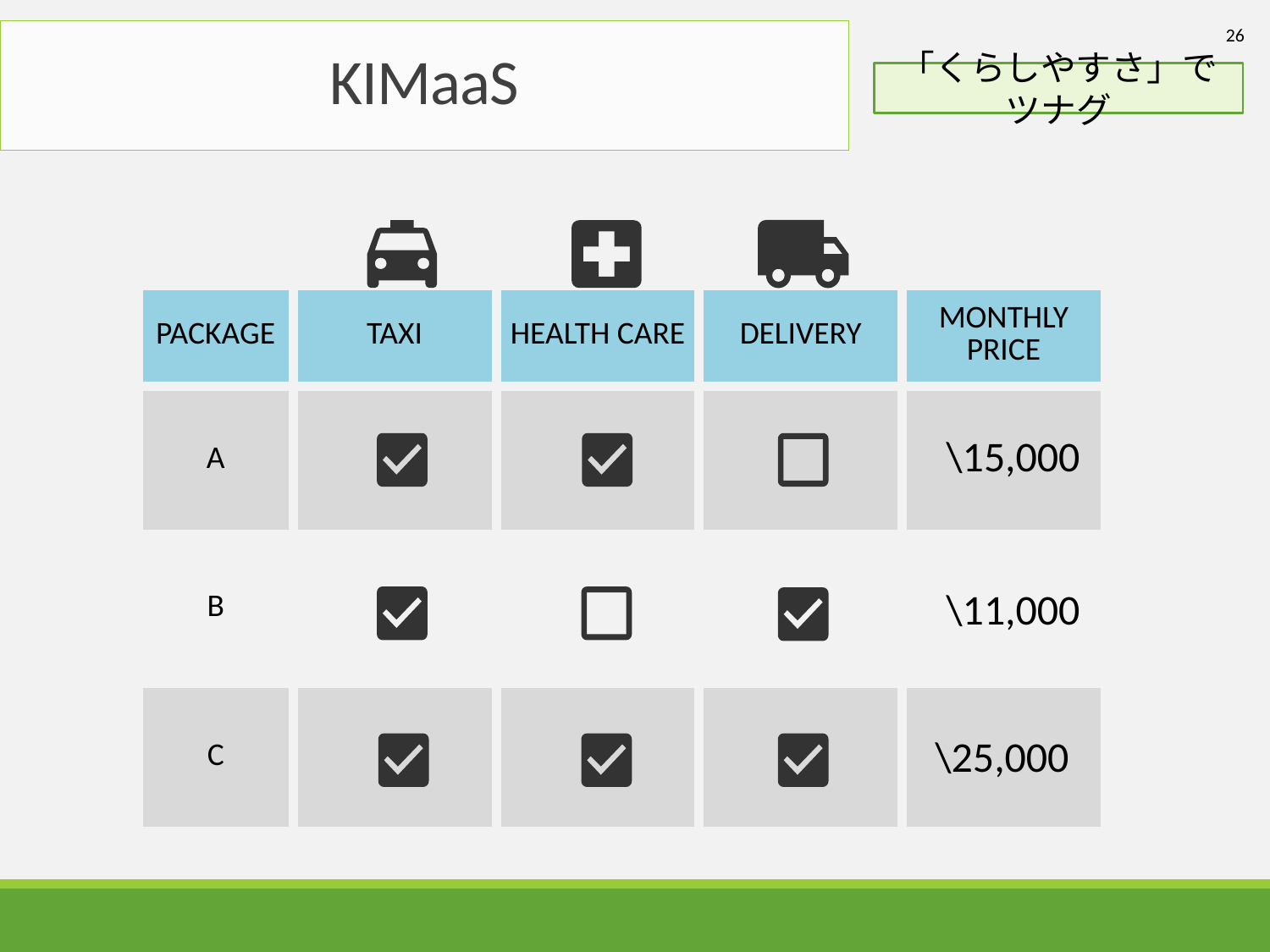

26
# KIMaaS
「くらしやすさ」でツナグ

| PACKAGE | TAXI | HEALTH CARE | DELIVERY | MONTHLY PRICE |
| --- | --- | --- | --- | --- |
| A |  |  |  |  |
| B |  |  |  |  |
| C |  |  |  |  |
\15,000
\11,000
\25,000